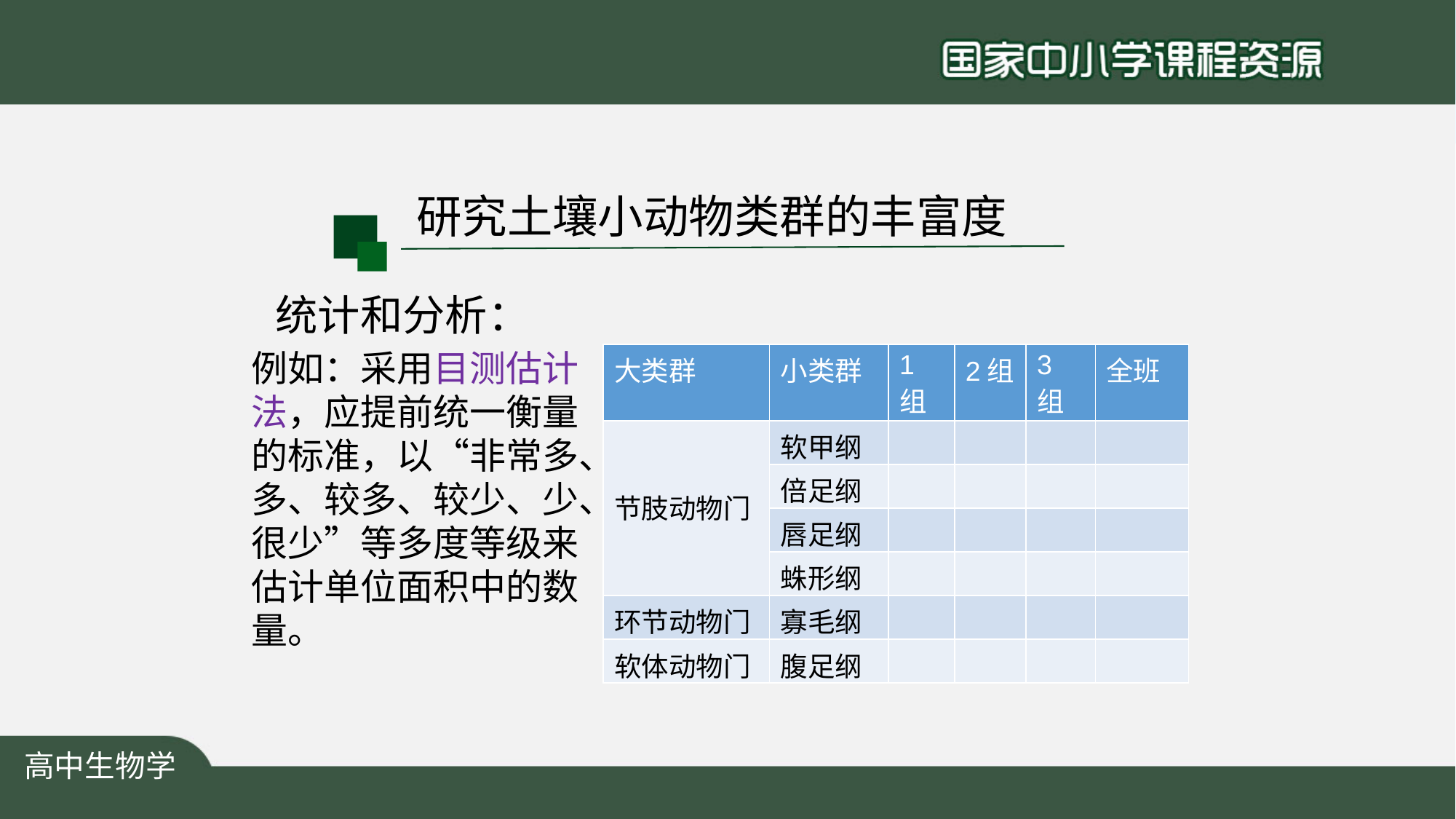

研究土壤小动物类群的丰富度

统计和分析：
例如：采用目测估计法，应提前统一衡量的标准，以“非常多、多、较多、较少、少、很少”等多度等级来估计单位面积中的数量。
| 大类群 | 小类群 | 1组 | 2组 | 3组 | 全班 |
| --- | --- | --- | --- | --- | --- |
| 节肢动物门 | 软甲纲 |  |  |  |  |
|  | 倍足纲 |  |  |  |  |
|  | 唇足纲 |  |  |  |  |
|  | 蛛形纲 |  |  |  |  |
| 环节动物门 | 寡毛纲 |  |  |  |  |
| 软体动物门 | 腹足纲 |  |  |  |  |